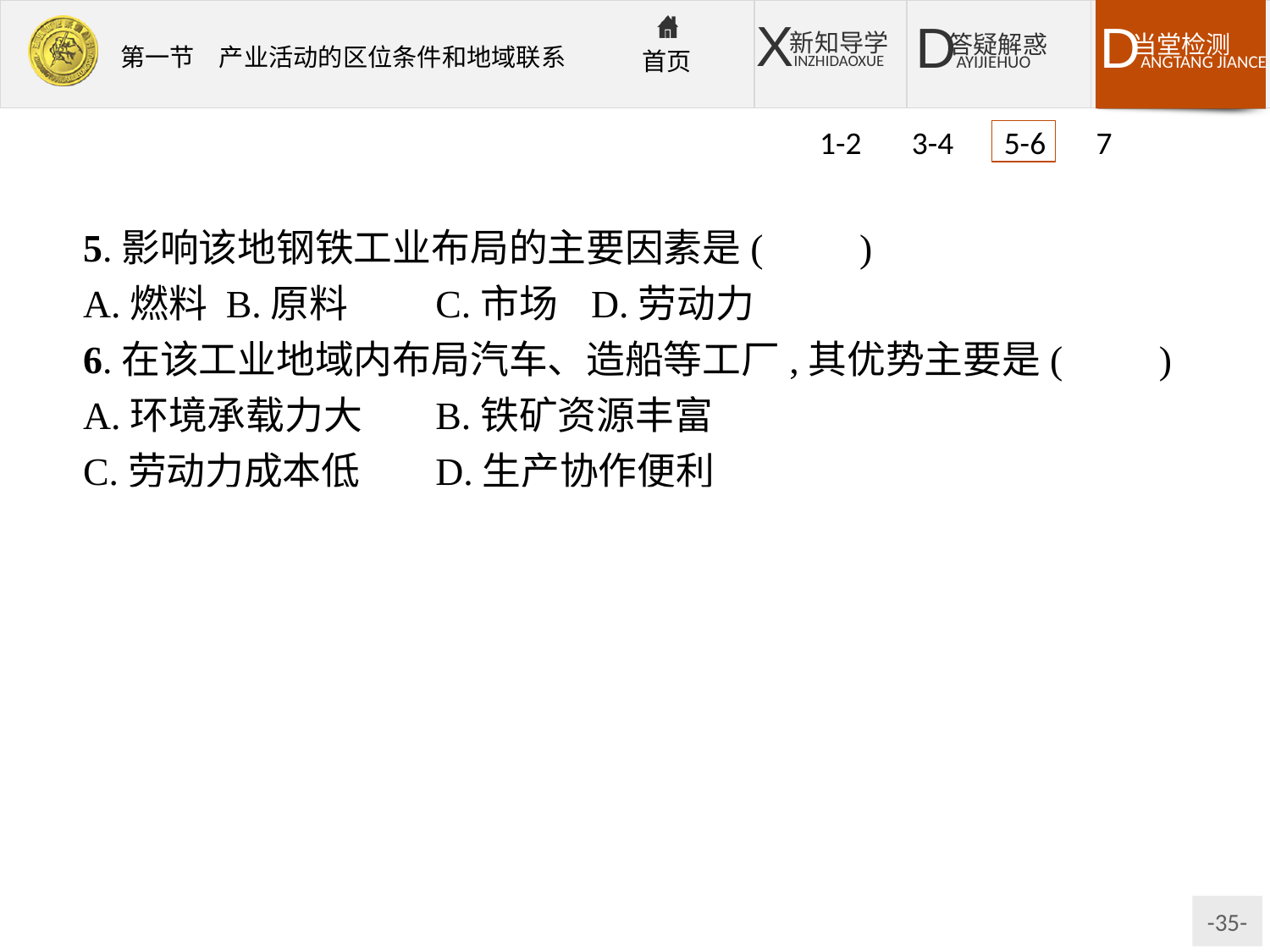

1-2       3-4       5-6       7

5.影响该地钢铁工业布局的主要因素是(　　)
A.燃料	B.原料	C.市场	D.劳动力
6.在该工业地域内布局汽车、造船等工厂,其优势主要是(　　)
A.环境承载力大	B.铁矿资源丰富
C.劳动力成本低	D.生产协作便利
解析该钢铁工业布局在港口附近,主要利用便利的海洋运输来满足当地市场的需求,因此其主导因素为市场,其次为交通。在该工业地域内布局汽车厂、造船厂,主要是利用钢铁工业与它们之间存在着生产协作的便利,集中布局在一起。
答案5.C　6.D